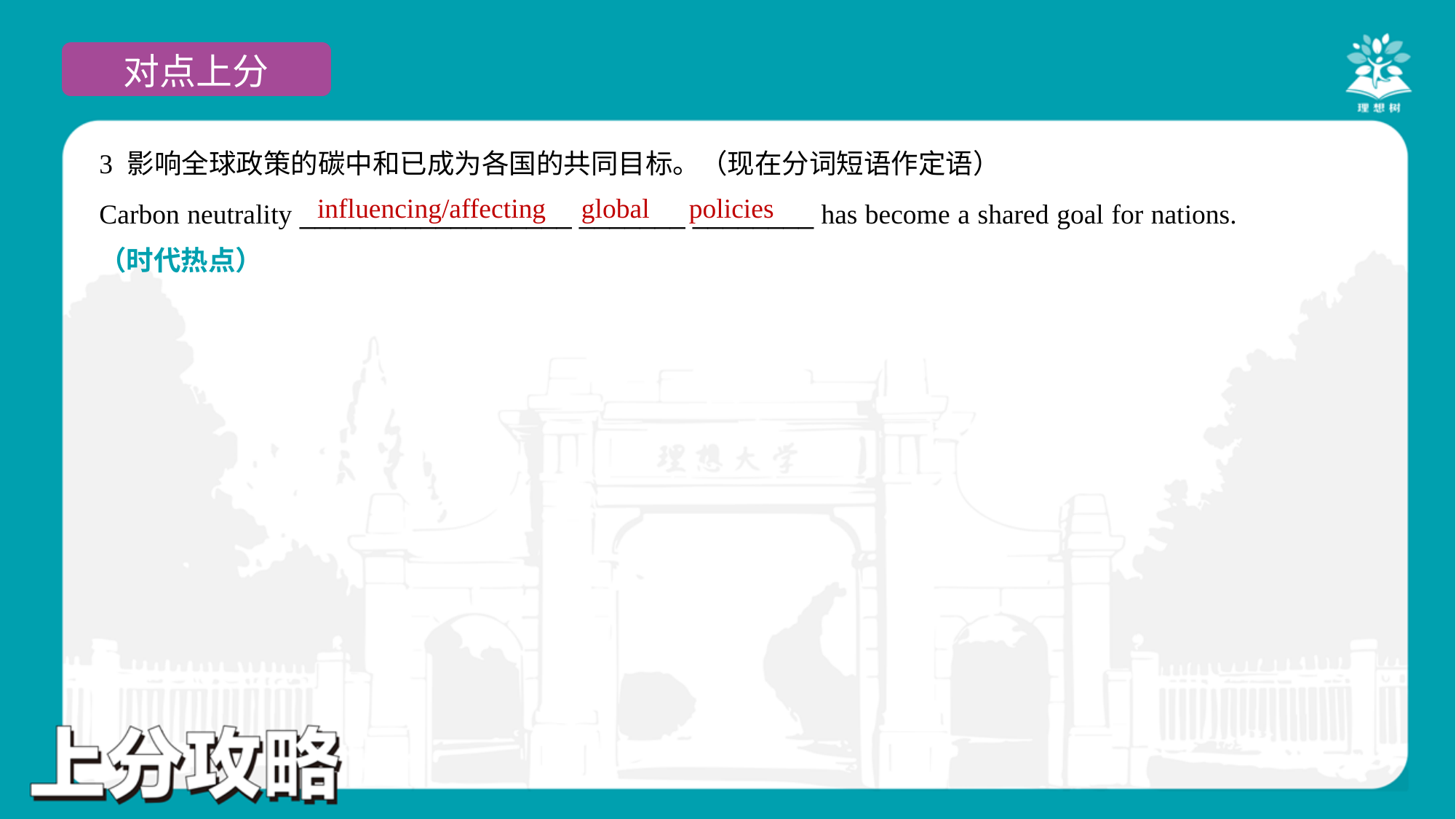

3 影响全球政策的碳中和已成为各国的共同目标。（现在分词短语作定语）
Carbon neutrality __________________ _______ ________ has become a shared goal for nations.
（时代热点）
influencing/affecting
global
policies